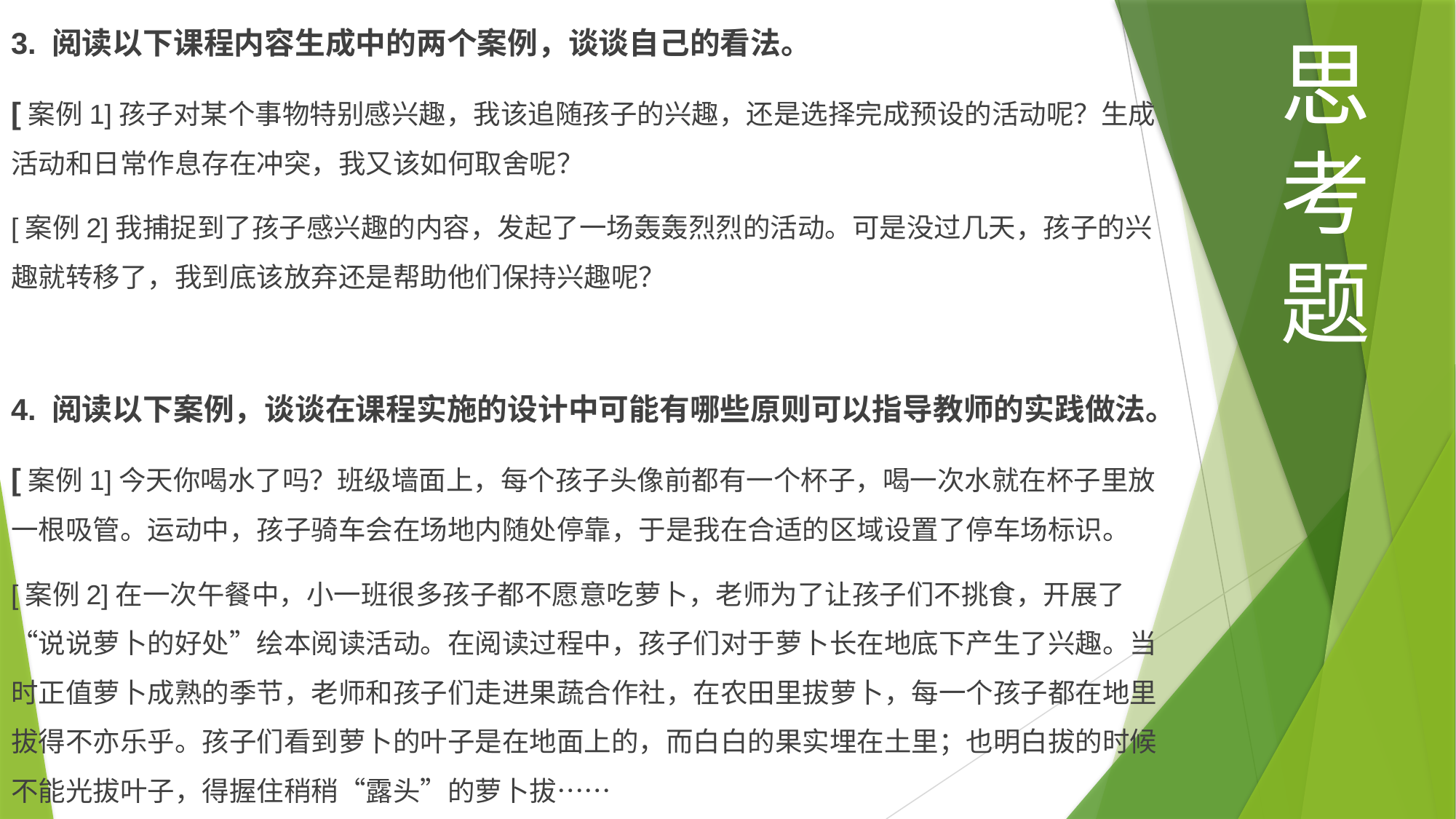

3. 阅读以下课程内容生成中的两个案例，谈谈自己的看法。
[案例1]孩子对某个事物特别感兴趣，我该追随孩子的兴趣，还是选择完成预设的活动呢？生成活动和日常作息存在冲突，我又该如何取舍呢？
[案例2]我捕捉到了孩子感兴趣的内容，发起了一场轰轰烈烈的活动。可是没过几天，孩子的兴趣就转移了，我到底该放弃还是帮助他们保持兴趣呢？

4. 阅读以下案例，谈谈在课程实施的设计中可能有哪些原则可以指导教师的实践做法。
[案例1]今天你喝水了吗？班级墙面上，每个孩子头像前都有一个杯子，喝一次水就在杯子里放一根吸管。运动中，孩子骑车会在场地内随处停靠，于是我在合适的区域设置了停车场标识。
[案例2]在一次午餐中，小一班很多孩子都不愿意吃萝卜，老师为了让孩子们不挑食，开展了“说说萝卜的好处”绘本阅读活动。在阅读过程中，孩子们对于萝卜长在地底下产生了兴趣。当时正值萝卜成熟的季节，老师和孩子们走进果蔬合作社，在农田里拔萝卜，每一个孩子都在地里拔得不亦乐乎。孩子们看到萝卜的叶子是在地面上的，而白白的果实埋在土里；也明白拔的时候不能光拔叶子，得握住稍稍“露头”的萝卜拔……
思考题